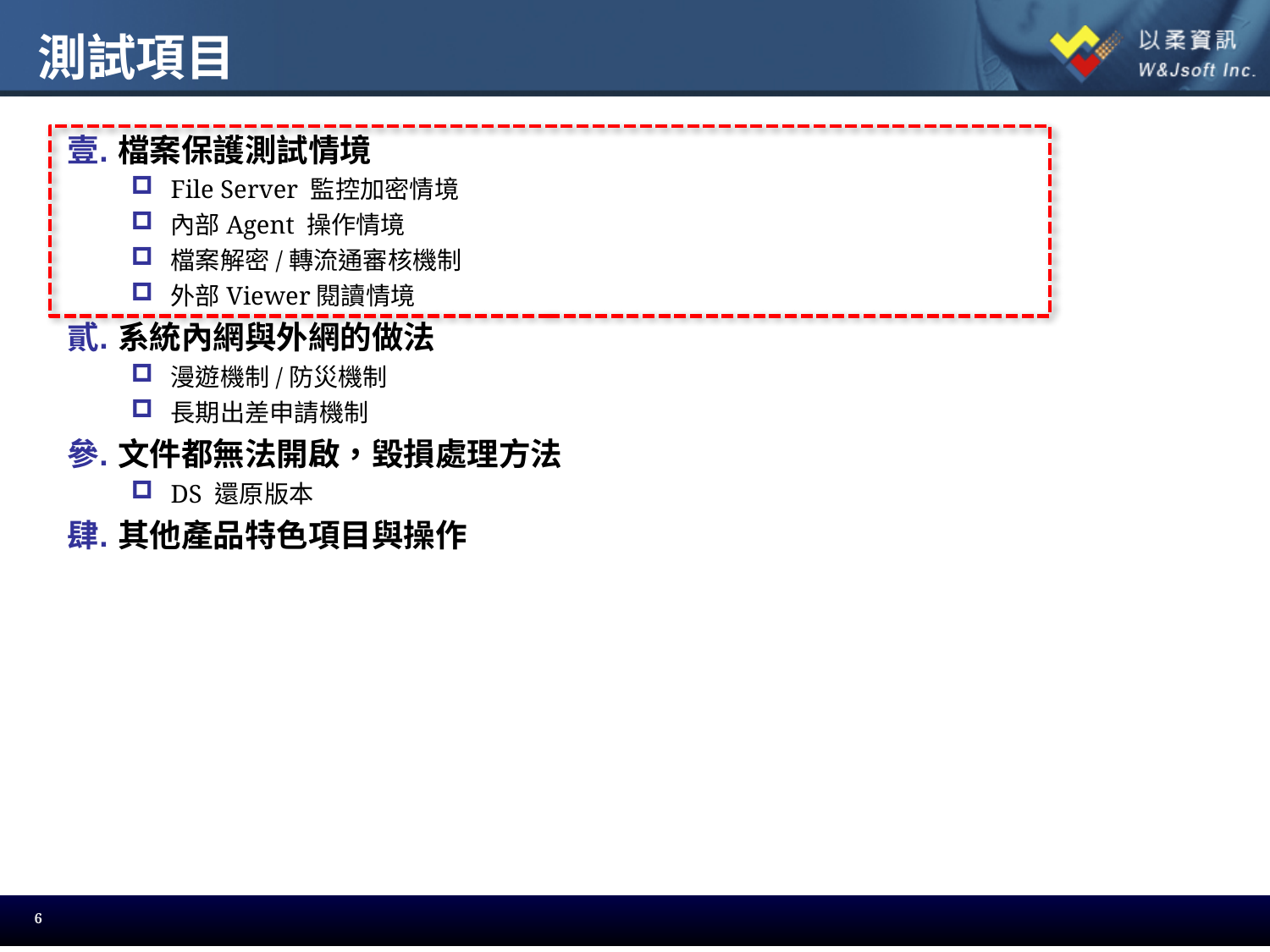

# 測試項目
檔案保護測試情境
File Server 監控加密情境
內部Agent 操作情境
檔案解密/轉流通審核機制
外部Viewer閱讀情境
系統內網與外網的做法
漫遊機制/防災機制
長期出差申請機制
文件都無法開啟，毀損處理方法
DS 還原版本
其他產品特色項目與操作

6